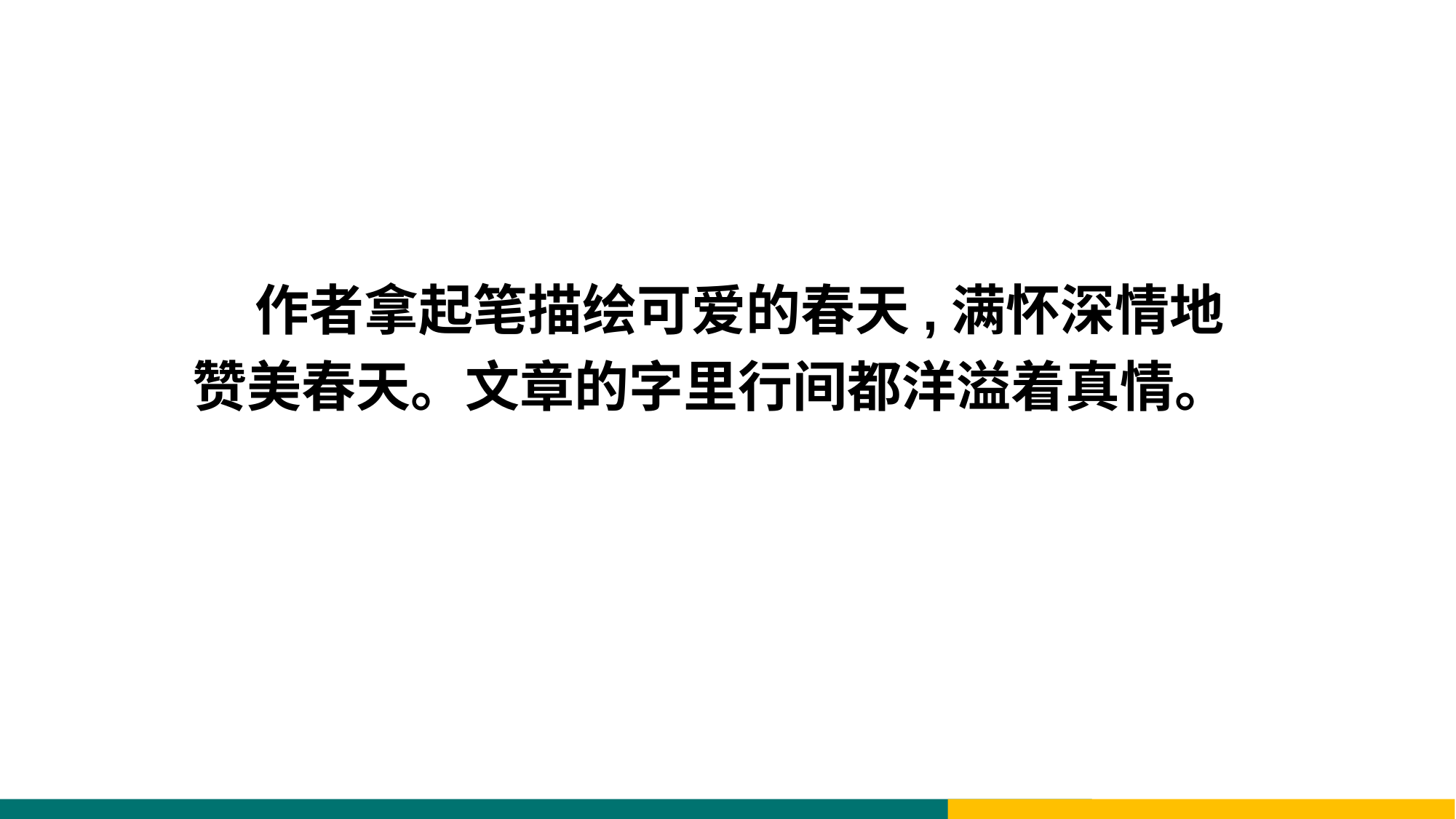

作者拿起笔描绘可爱的春天,满怀深情地
赞美春天。文章的字里行间都洋溢着真情。